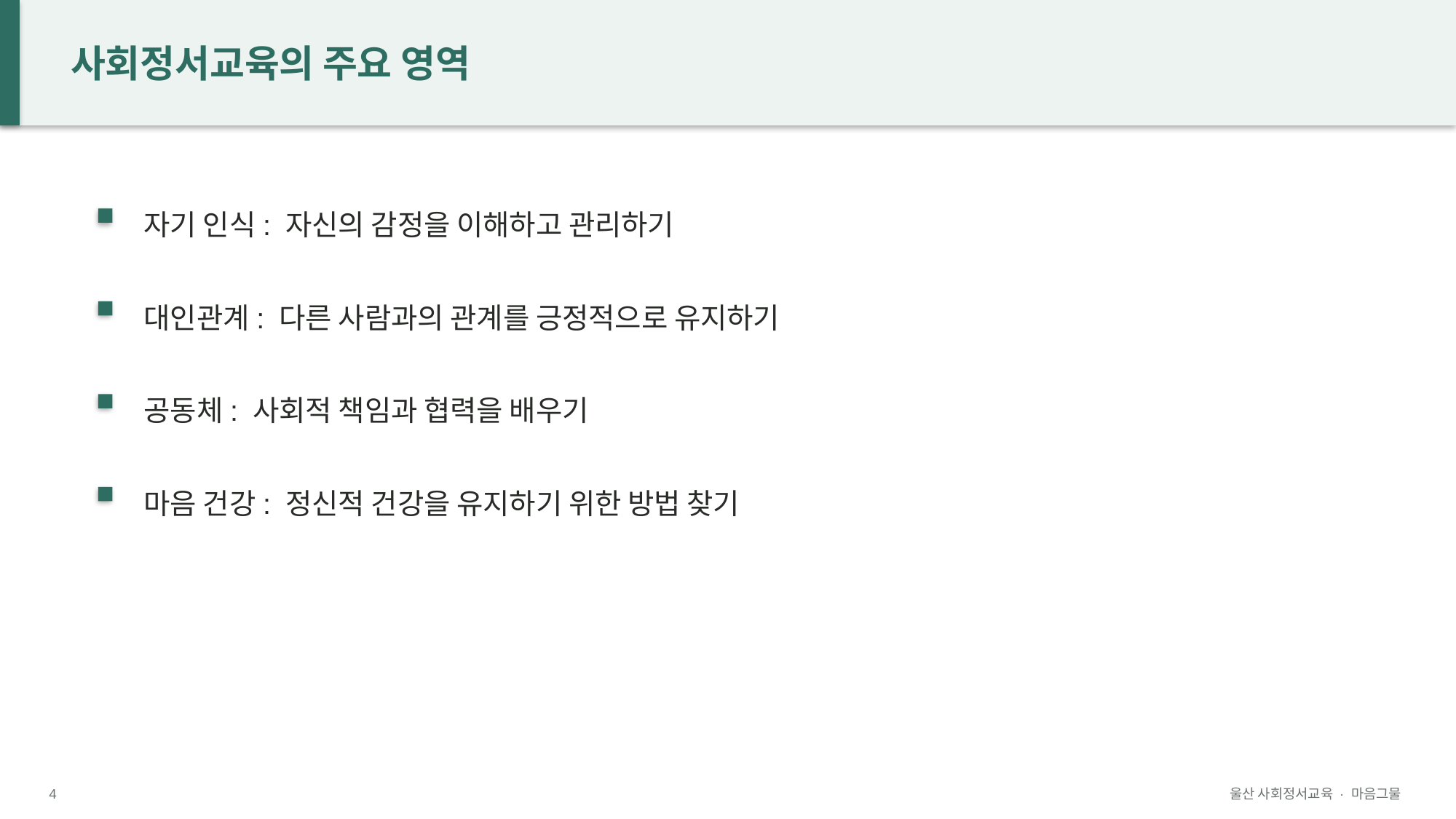

사회정서교육의 주요 영역
자기 인식: 자신의 감정을 이해하고 관리하기

대인관계: 다른 사람과의 관계를 긍정적으로 유지하기

공동체: 사회적 책임과 협력을 배우기

마음 건강: 정신적 건강을 유지하기 위한 방법 찾기

4
울산 사회정서교육 · 마음그물